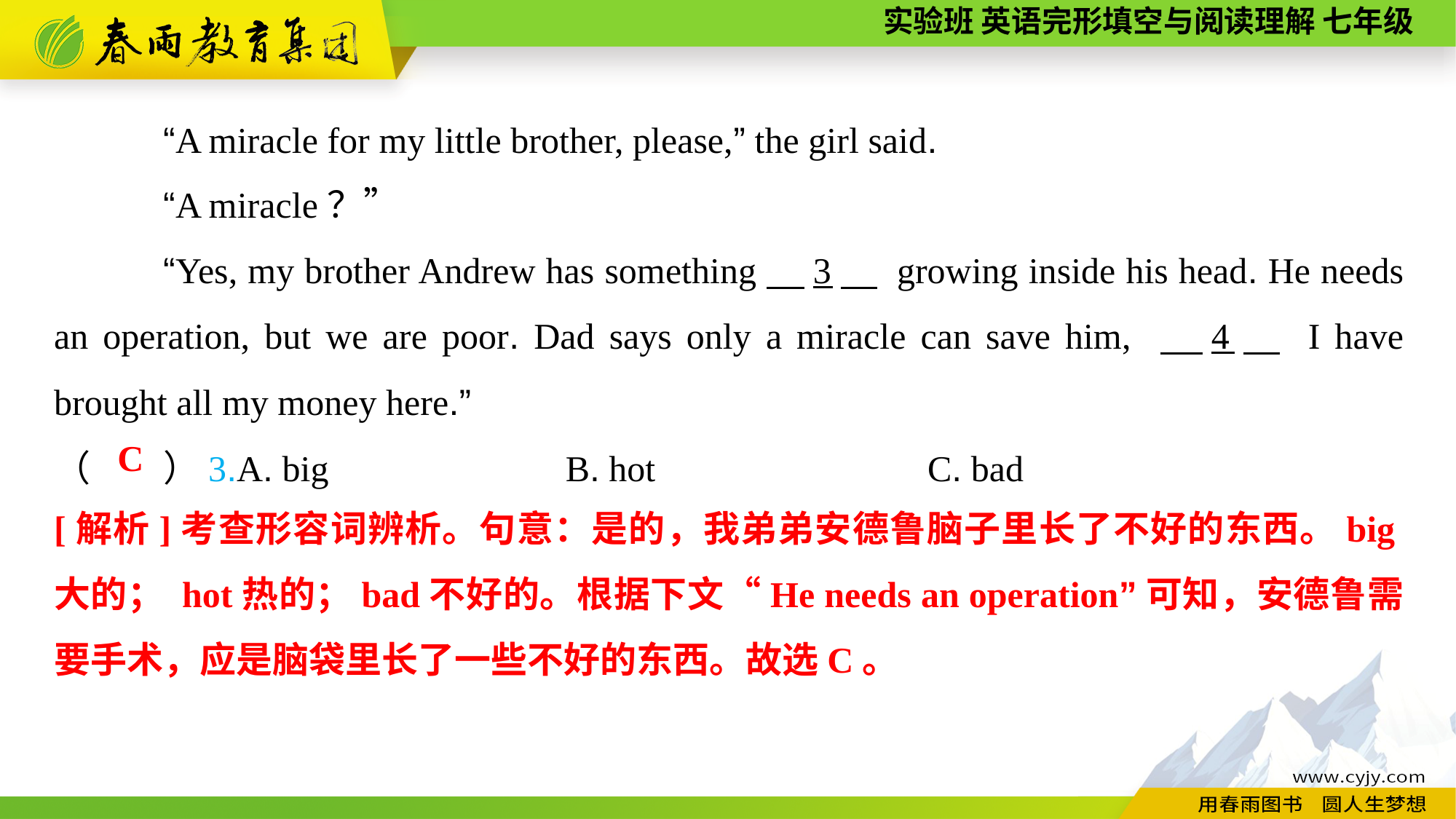

“A miracle for my little brother, please,” the girl said.
“A miracle？”
“Yes, my brother Andrew has something　3　 growing inside his head. He needs an operation, but we are poor. Dad says only a miracle can save him, 　4　 I have brought all my money here.”
（　　）3.A. big                          B. hot			C. bad
C
[解析]考查形容词辨析。句意：是的，我弟弟安德鲁脑子里长了不好的东西。big大的； hot热的；bad不好的。根据下文“He needs an operation”可知，安德鲁需要手术，应是脑袋里长了一些不好的东西。故选C。